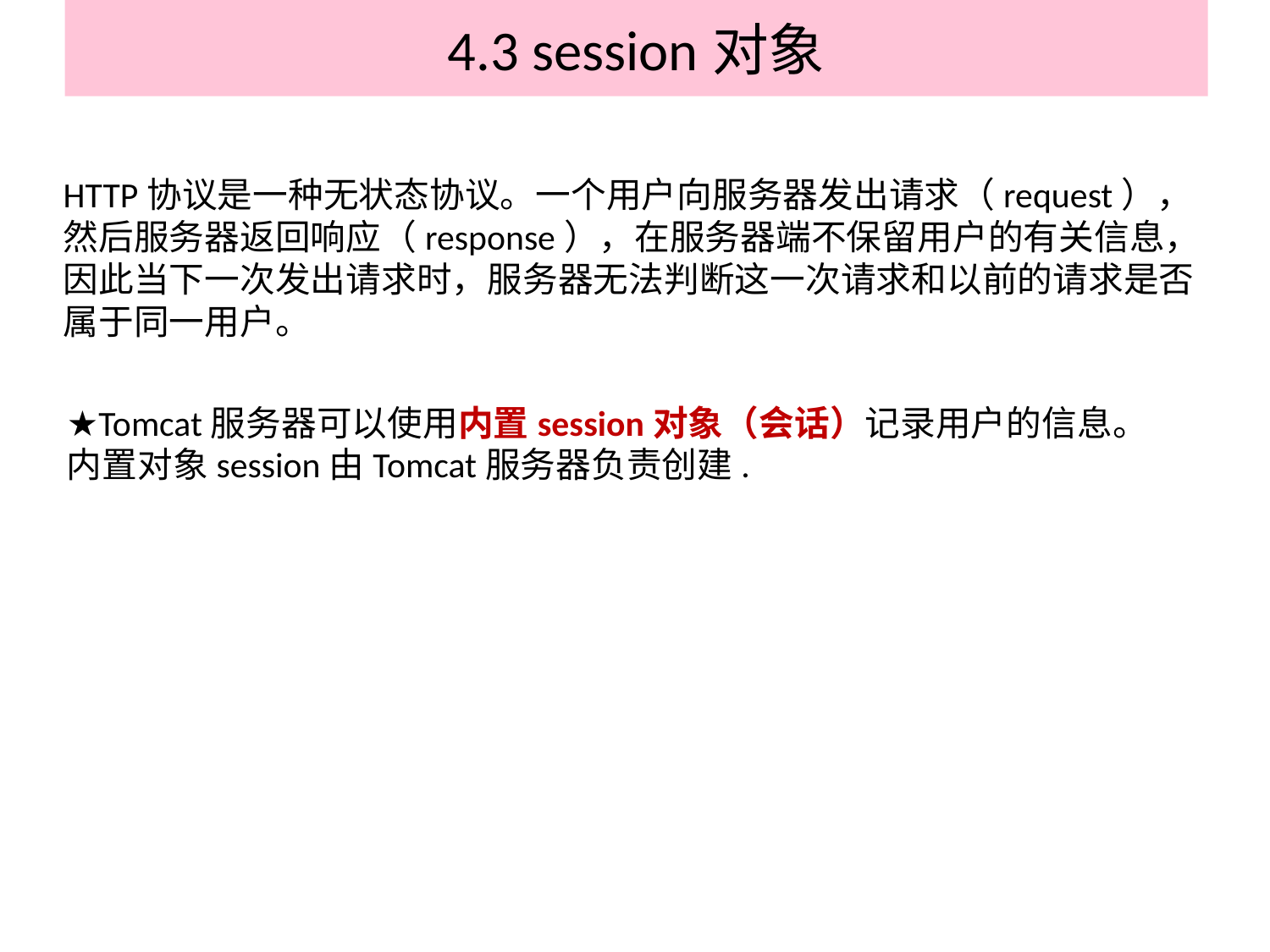

# 4.3 session对象
HTTP协议是一种无状态协议。一个用户向服务器发出请求（request），然后服务器返回响应（response），在服务器端不保留用户的有关信息，因此当下一次发出请求时，服务器无法判断这一次请求和以前的请求是否属于同一用户。
★Tomcat服务器可以使用内置session对象（会话）记录用户的信息。内置对象session由Tomcat服务器负责创建.